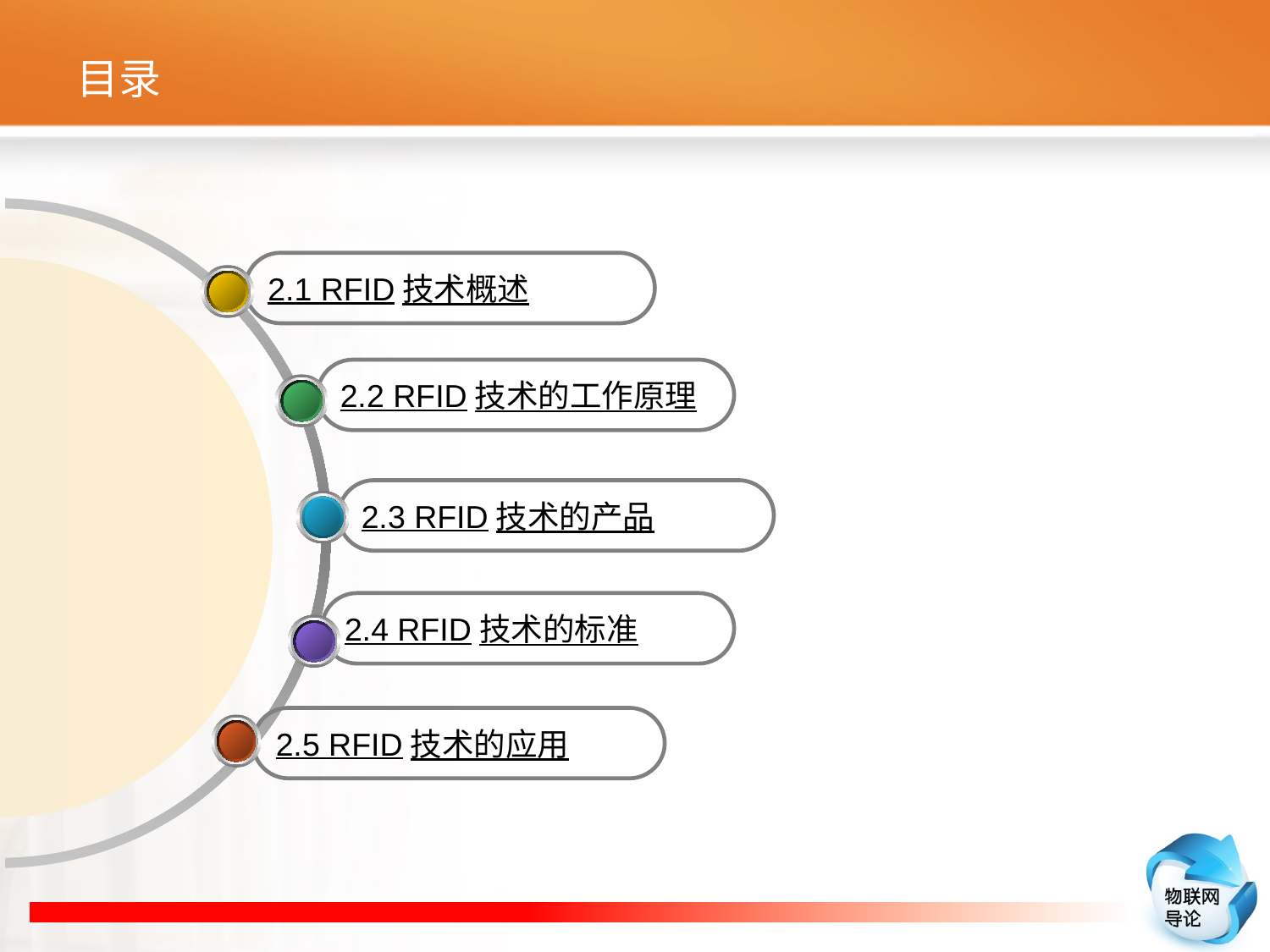

# 目录

2.1 RFID技术概述

2.2 RFID技术的工作原理

2.3 RFID技术的产品

2.4 RFID技术的标准

2.5 RFID技术的应用